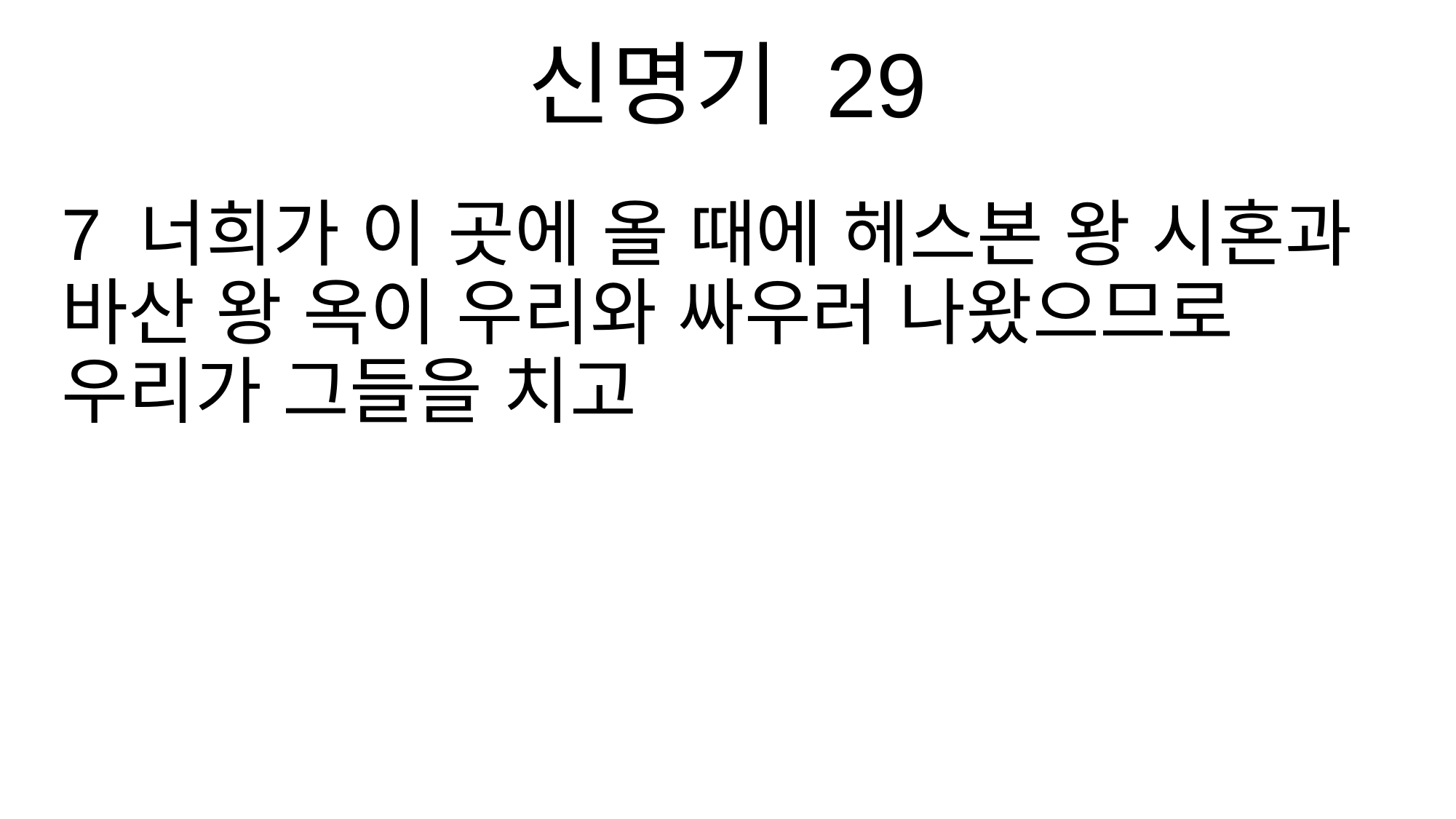

신명기 29
7 너희가 이 곳에 올 때에 헤스본 왕 시혼과 바산 왕 옥이 우리와 싸우러 나왔으므로 우리가 그들을 치고